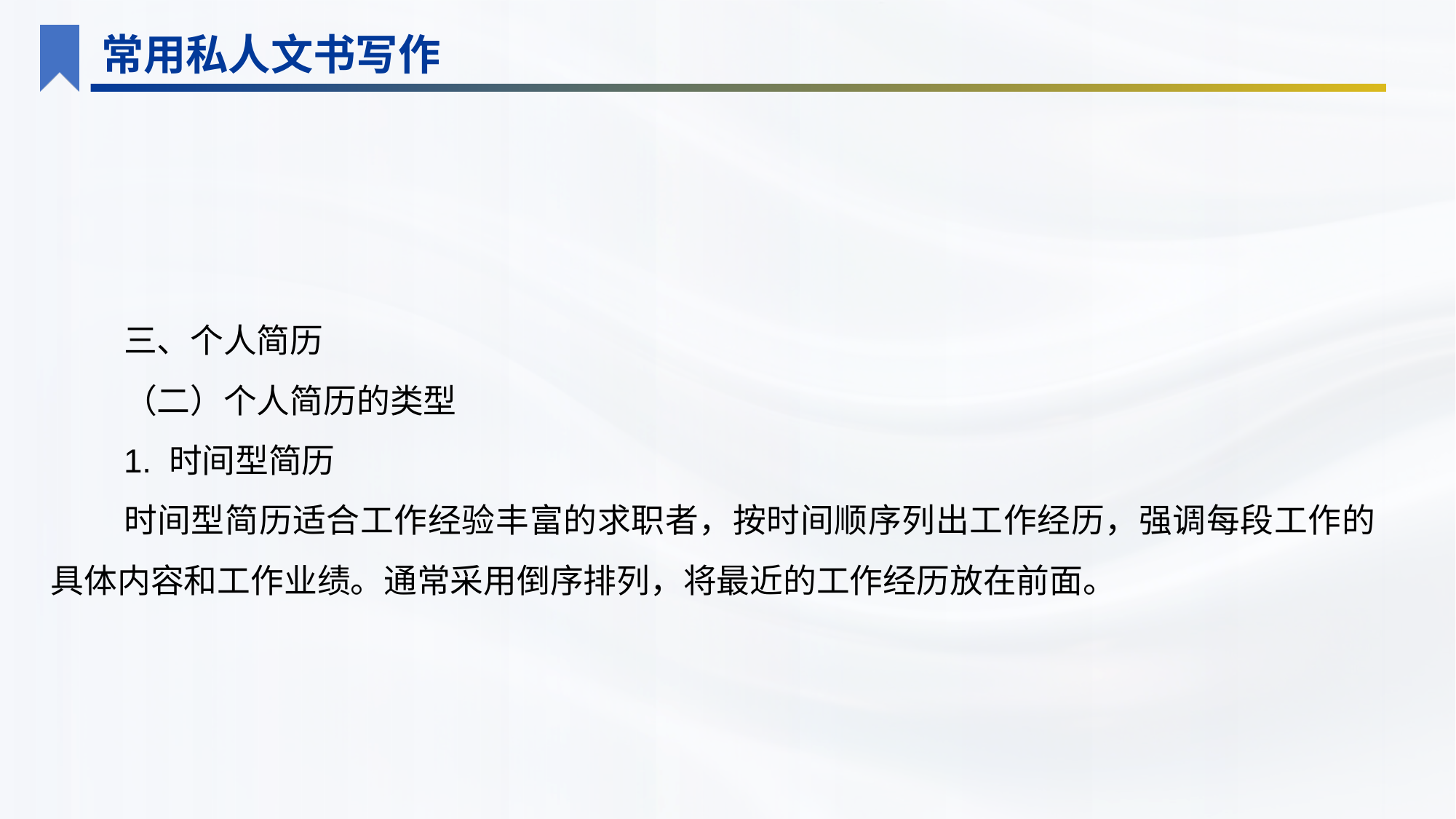

常用私人文书写作
三、个人简历
（二）个人简历的类型
1. 时间型简历
时间型简历适合工作经验丰富的求职者，按时间顺序列出工作经历，强调每段工作的具体内容和工作业绩。通常采用倒序排列，将最近的工作经历放在前面。